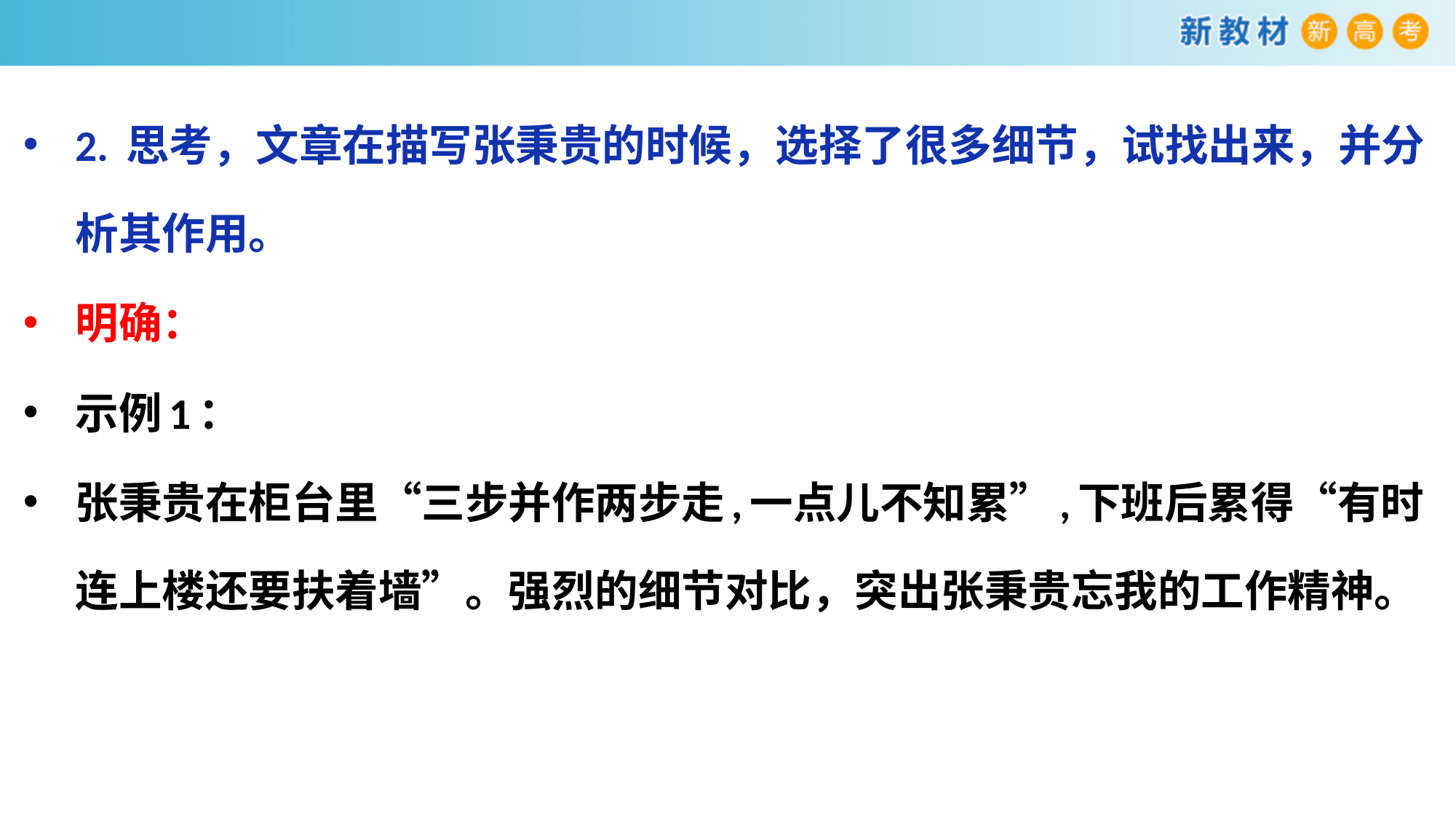

2. 思考，文章在描写张秉贵的时候，选择了很多细节，试找出来，并分析其作用。
明确：
示例1：
张秉贵在柜台里“三步并作两步走,一点儿不知累”,下班后累得“有时连上楼还要扶着墙”。强烈的细节对比，突出张秉贵忘我的工作精神。